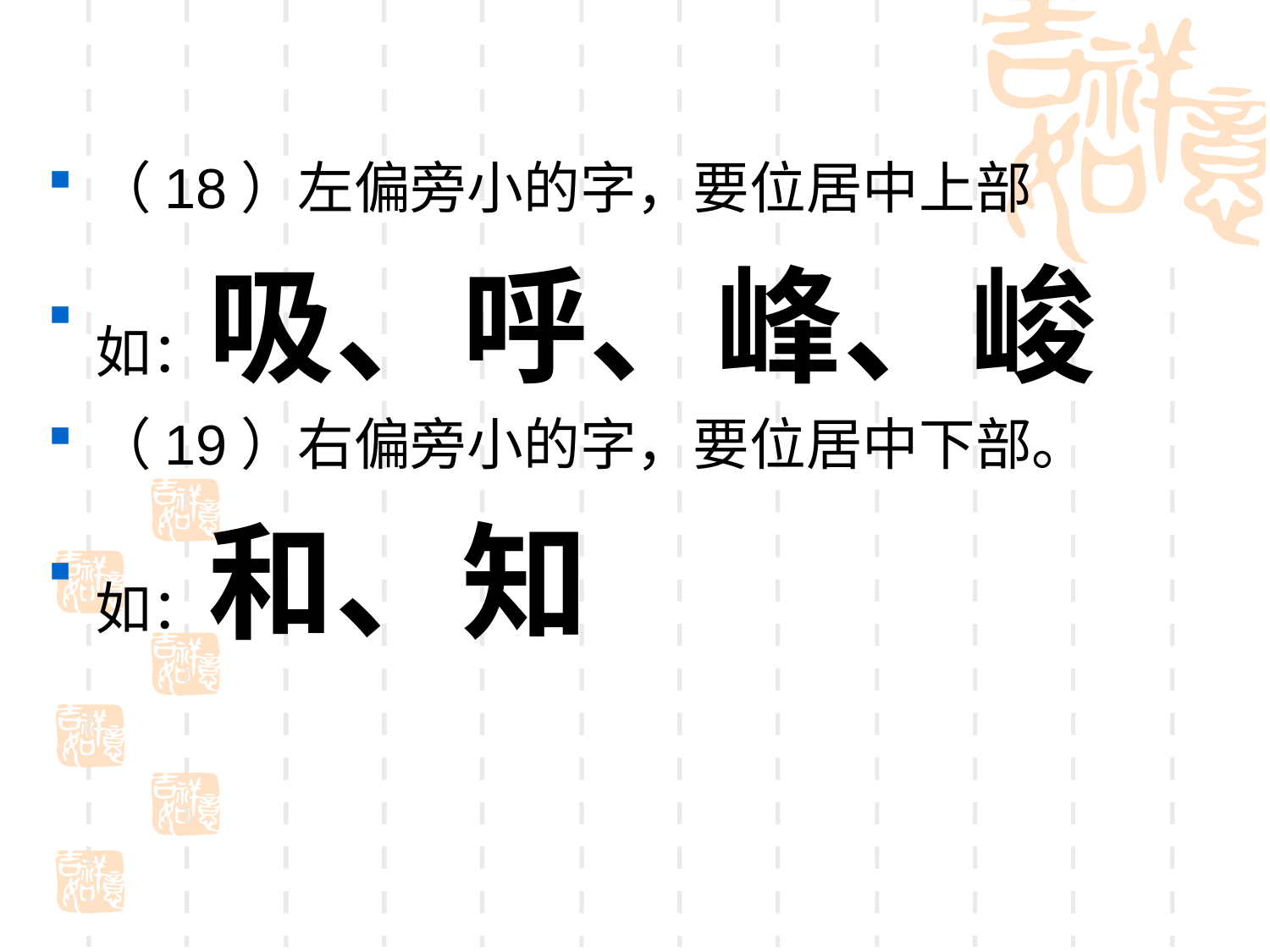

（18）左偏旁小的字，要位居中上部
如：吸、呼、峰、峻
（19）右偏旁小的字，要位居中下部。
如：和、知